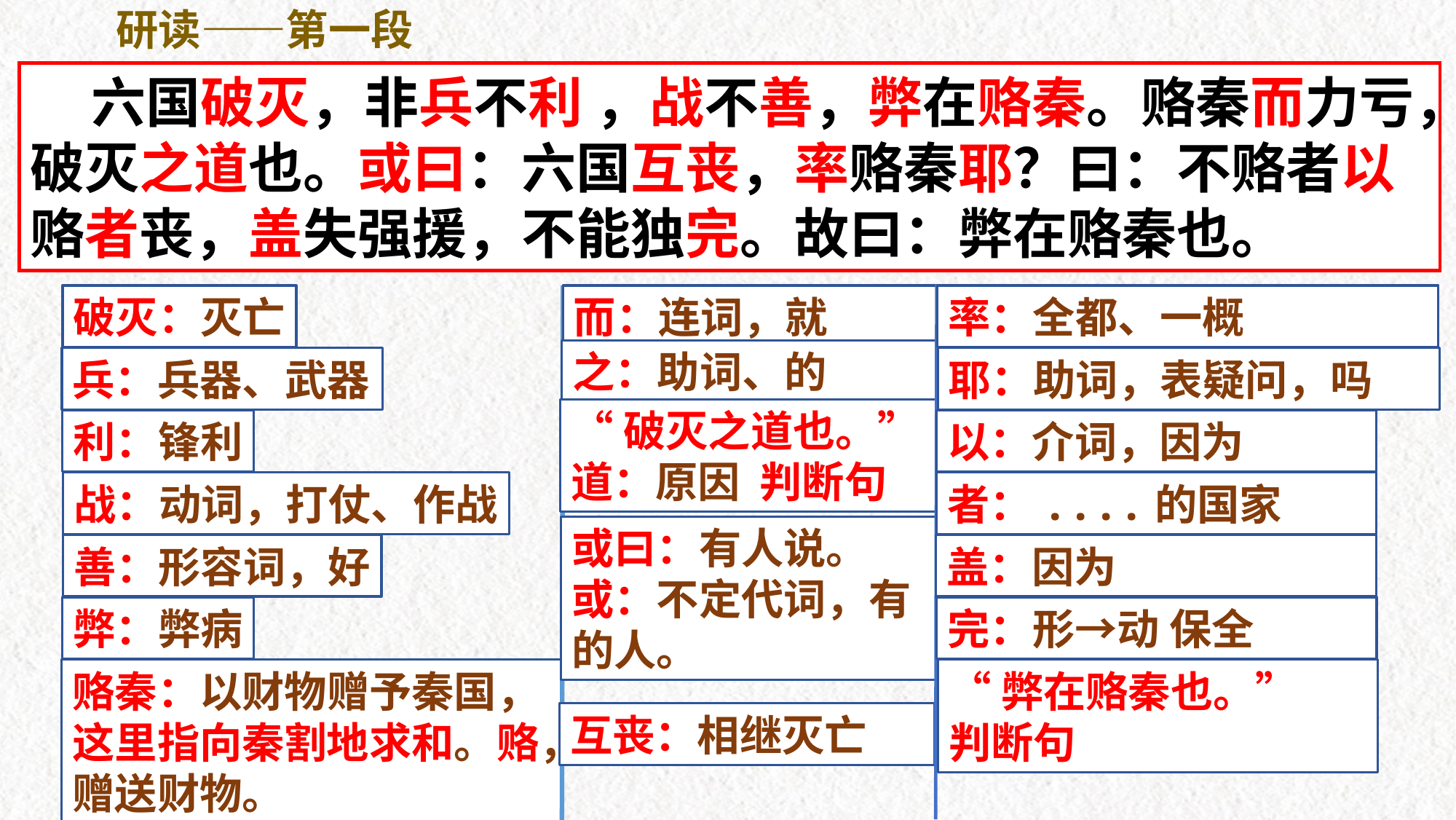

研读——第一段
    六国破灭，非兵不利 ，战不善，弊在赂秦。赂秦而力亏，破灭之道也。或曰：六国互丧，率赂秦耶？曰：不赂者以赂者丧，盖失强援，不能独完。故曰：弊在赂秦也。
破灭：灭亡
而：连词，就
率：全都、一概
之：助词、的
兵：兵器、武器
耶：助词，表疑问，吗
“破灭之道也。”道：原因  判断句
利：锋利
以：介词，因为
战：动词，打仗、作战
者：....的国家
或曰：有人说。
或：不定代词，有的人。
善：形容词，好
盖：因为
弊：弊病
完：形→动 保全
赂秦：以财物赠予秦国，这里指向秦割地求和。赂，赠送财物。
“弊在赂秦也。”
判断句
互丧：相继灭亡